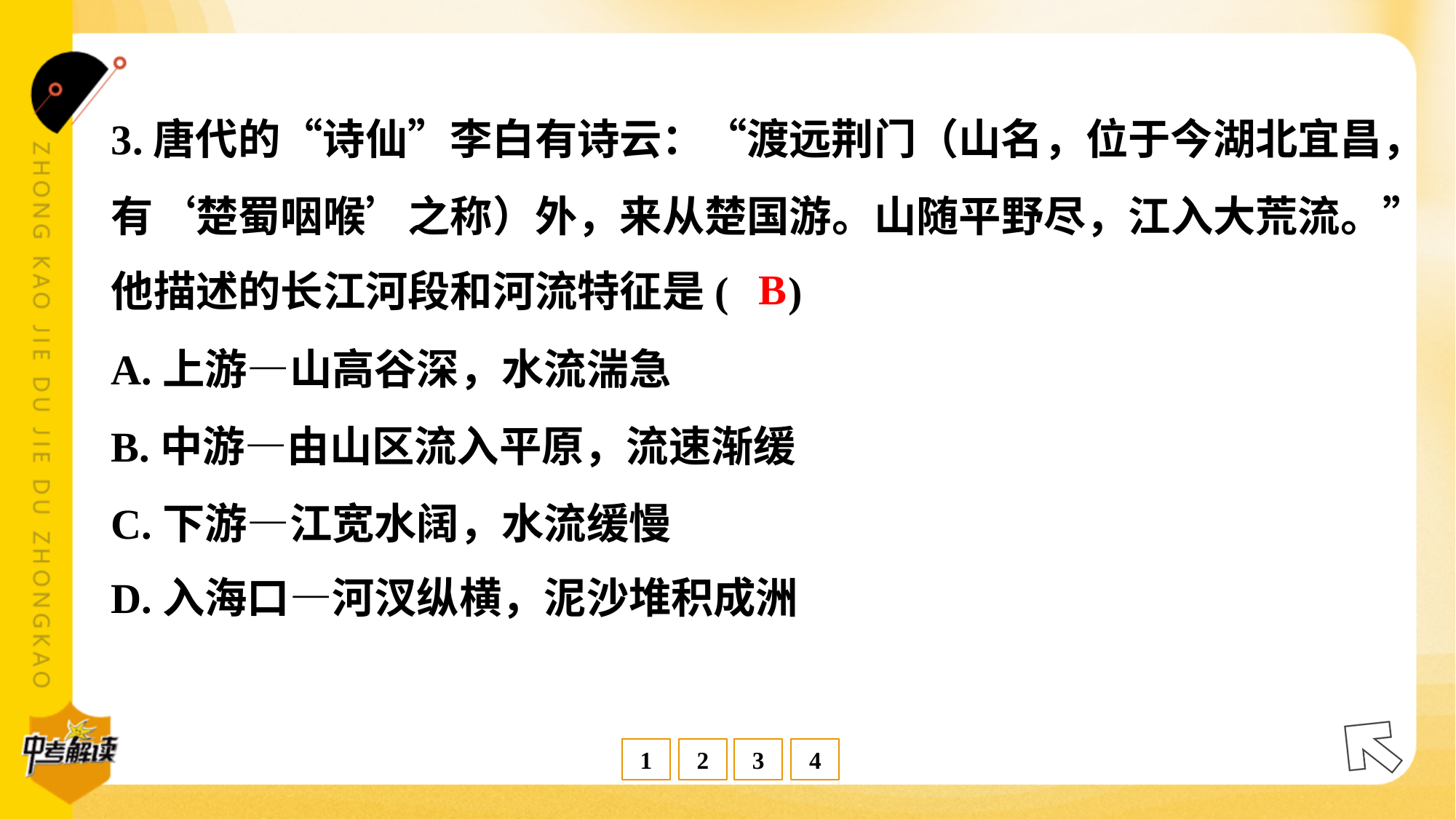

3.唐代的“诗仙”李白有诗云：“渡远荆门（山名，位于今湖北宜昌，
有‘楚蜀咽喉’之称）外，来从楚国游。山随平野尽，江入大荒流。”
他描述的长江河段和河流特征是(     )
B
A.上游—山高谷深，水流湍急
B.中游—由山区流入平原，流速渐缓
C.下游—江宽水阔，水流缓慢
D.入海口—河汊纵横，泥沙堆积成洲